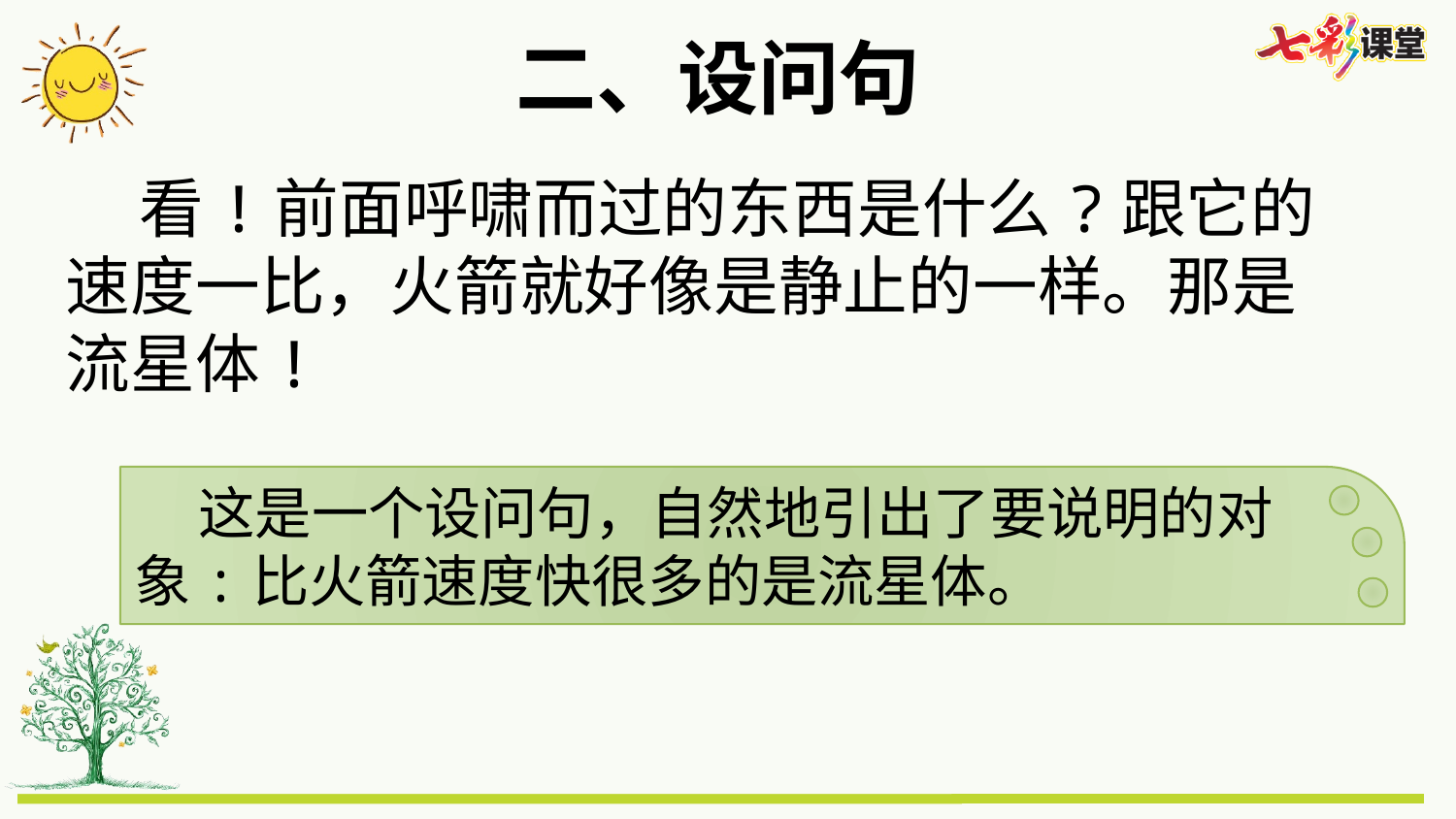

二、设问句
    看!前面呼啸而过的东西是什么?跟它的速度一比，火箭就好像是静止的一样。那是流星体!
    这是一个设问句，自然地引出了要说明的对象:比火箭速度快很多的是流星体。